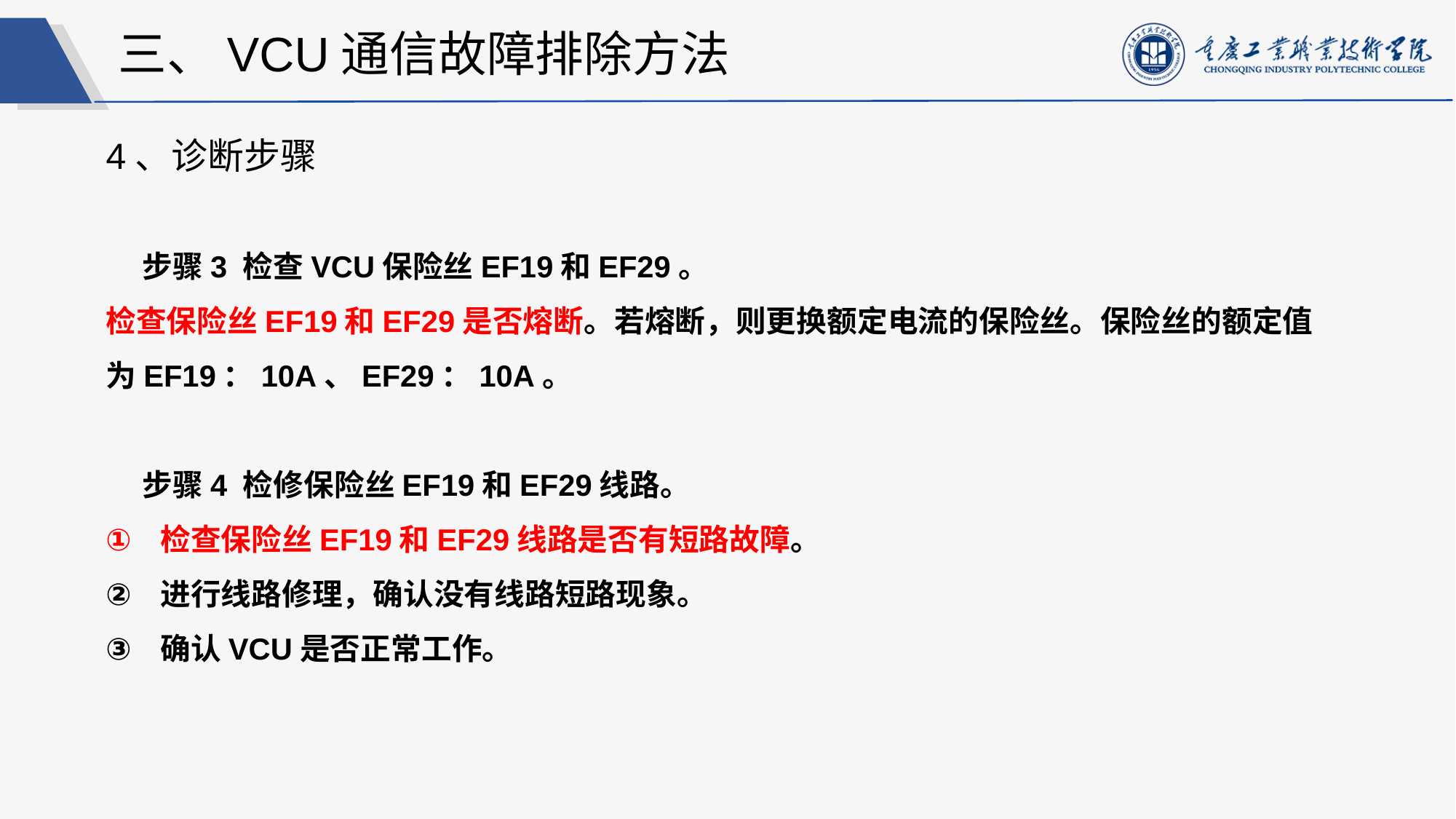

三、VCU通信故障排除方法
4、诊断步骤
步骤3 检查VCU保险丝EF19和EF29。
检查保险丝EF19和EF29是否熔断。若熔断，则更换额定电流的保险丝。保险丝的额定值为EF19：10A、EF29：10A。

步骤4 检修保险丝EF19和EF29线路。
检查保险丝EF19和EF29线路是否有短路故障。
进行线路修理，确认没有线路短路现象。
确认VCU是否正常工作。